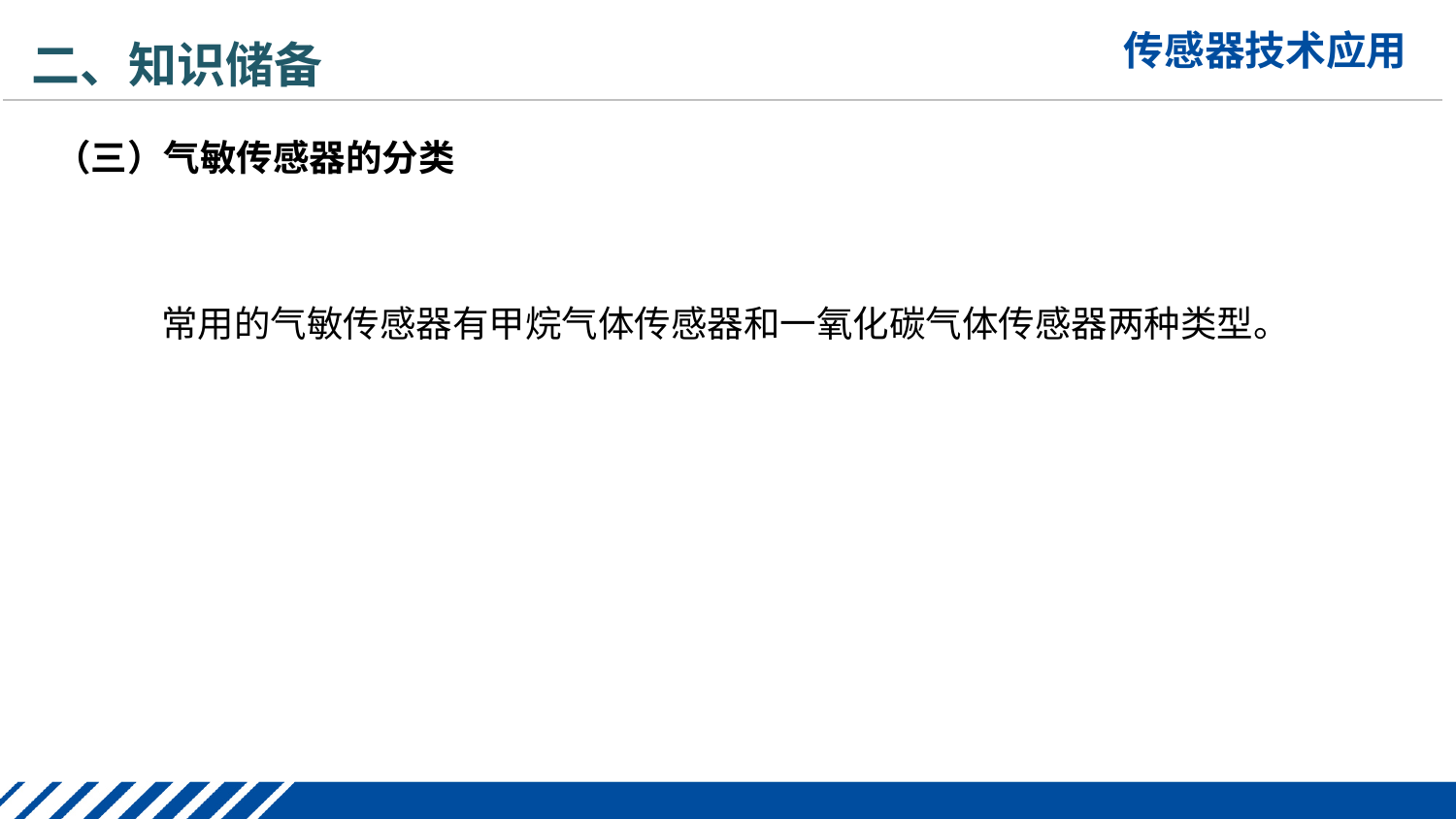

二、知识储备
（三）气敏传感器的分类
常用的气敏传感器有甲烷气体传感器和一氧化碳气体传感器两种类型。